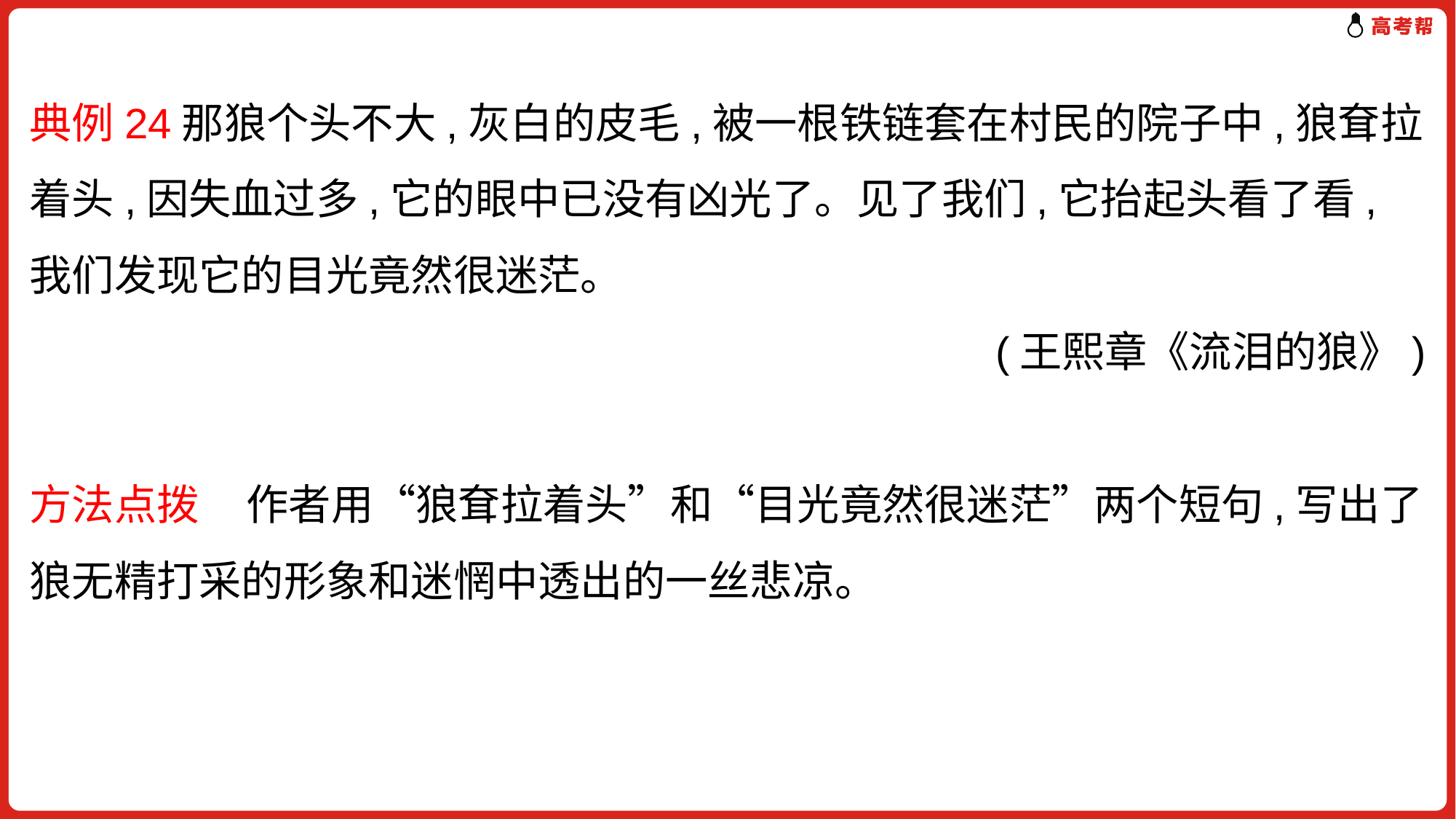

典例24那狼个头不大,灰白的皮毛,被一根铁链套在村民的院子中,狼耷拉着头,因失血过多,它的眼中已没有凶光了。见了我们,它抬起头看了看,我们发现它的目光竟然很迷茫。
(王熙章《流泪的狼》)

方法点拨     作者用“狼耷拉着头”和“目光竟然很迷茫”两个短句,写出了狼无精打采的形象和迷惘中透出的一丝悲凉。